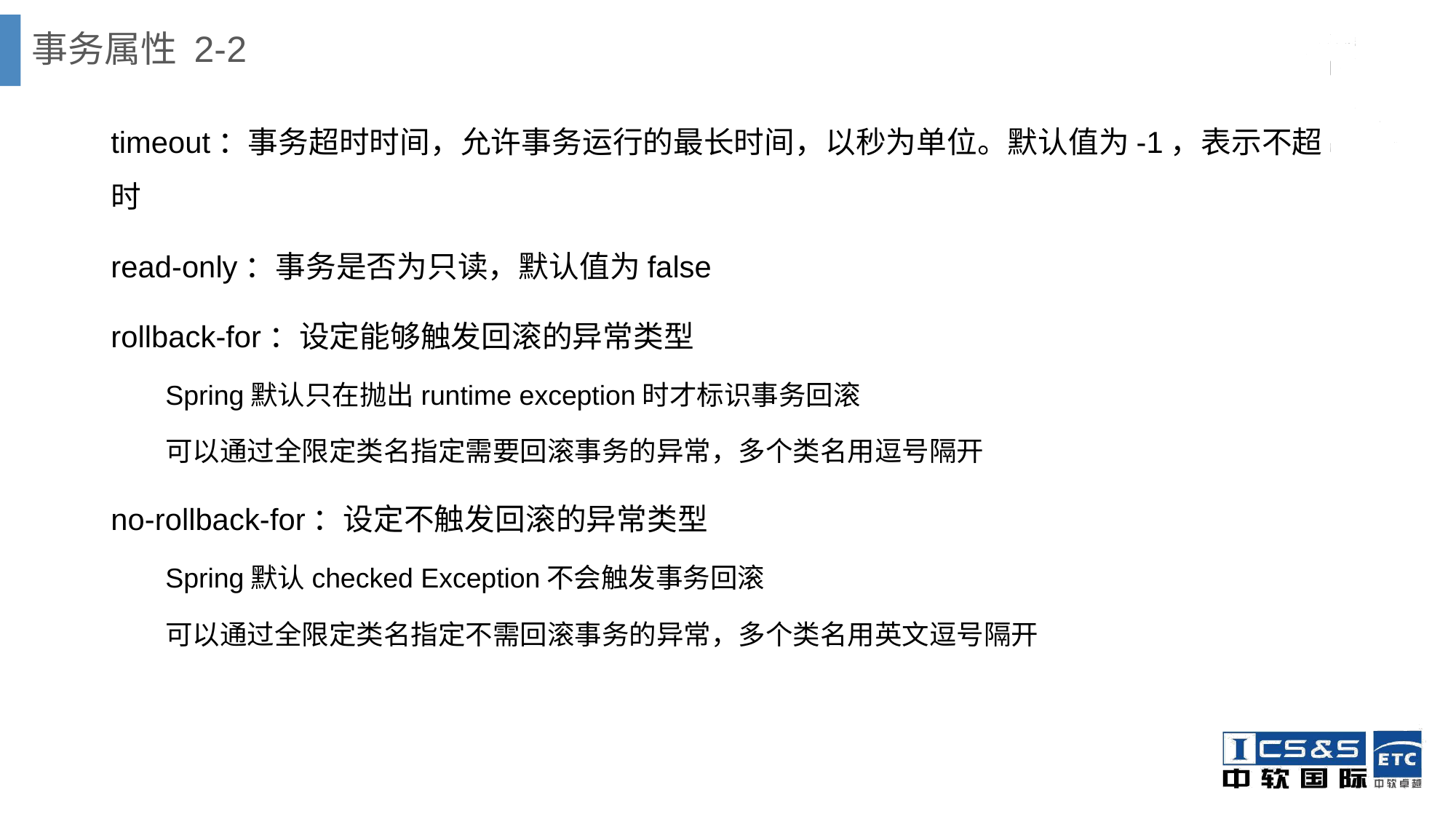

# 事务属性 2-2
timeout：事务超时时间，允许事务运行的最长时间，以秒为单位。默认值为-1，表示不超时
read-only：事务是否为只读，默认值为false
rollback-for：设定能够触发回滚的异常类型
Spring默认只在抛出runtime exception时才标识事务回滚
可以通过全限定类名指定需要回滚事务的异常，多个类名用逗号隔开
no-rollback-for：设定不触发回滚的异常类型
Spring默认checked Exception不会触发事务回滚
可以通过全限定类名指定不需回滚事务的异常，多个类名用英文逗号隔开